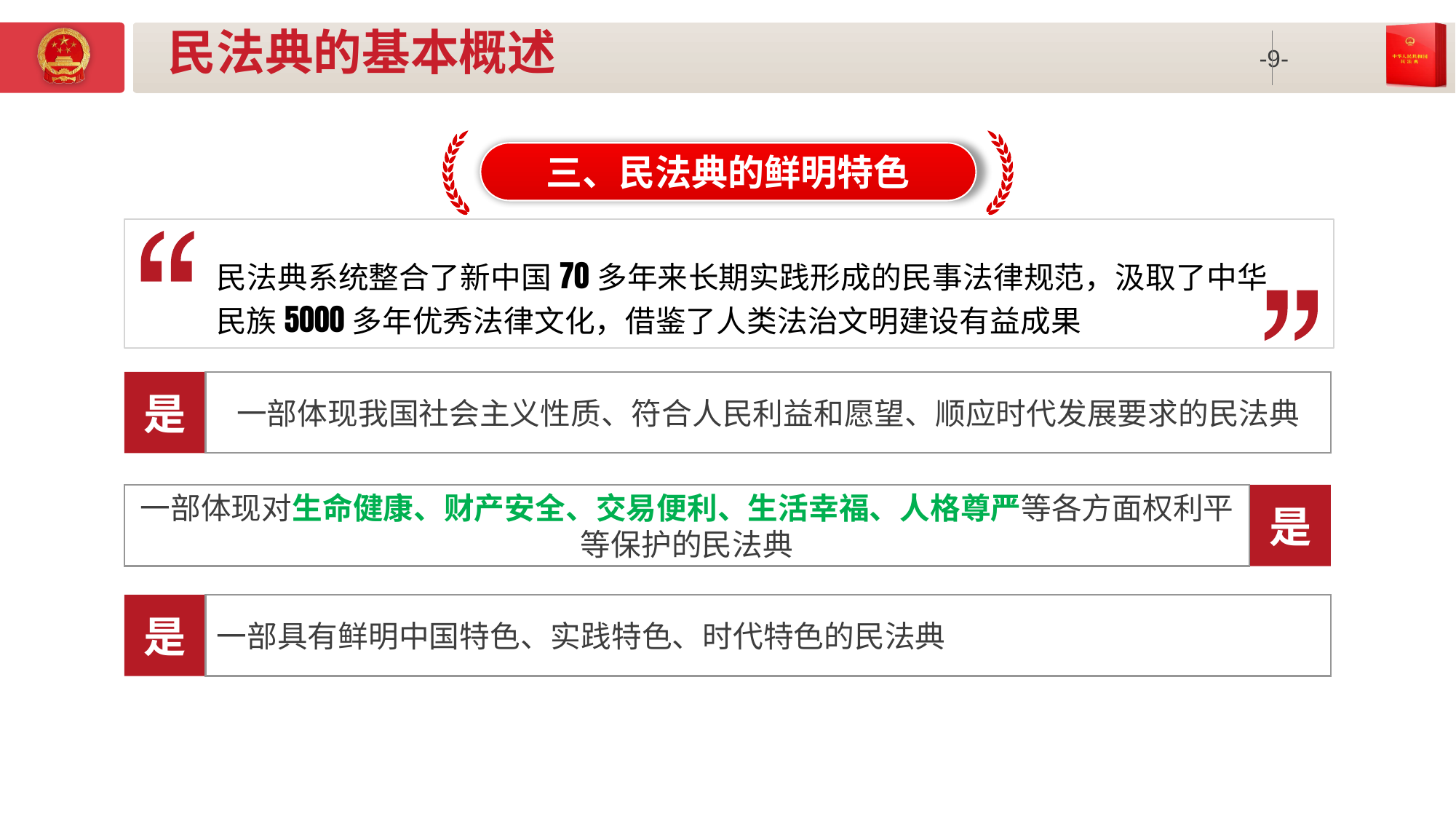

# 民法典的基本概述

三、民法典的鲜明特色

民法典系统整合了新中国70多年来长期实践形成的民事法律规范，汲取了中华民族5000多年优秀法律文化，借鉴了人类法治文明建设有益成果

是
一部体现我国社会主义性质、符合人民利益和愿望、顺应时代发展要求的民法典
一部体现对生命健康、财产安全、交易便利、生活幸福、人格尊严等各方面权利平等保护的民法典
是
是
一部具有鲜明中国特色、实践特色、时代特色的民法典